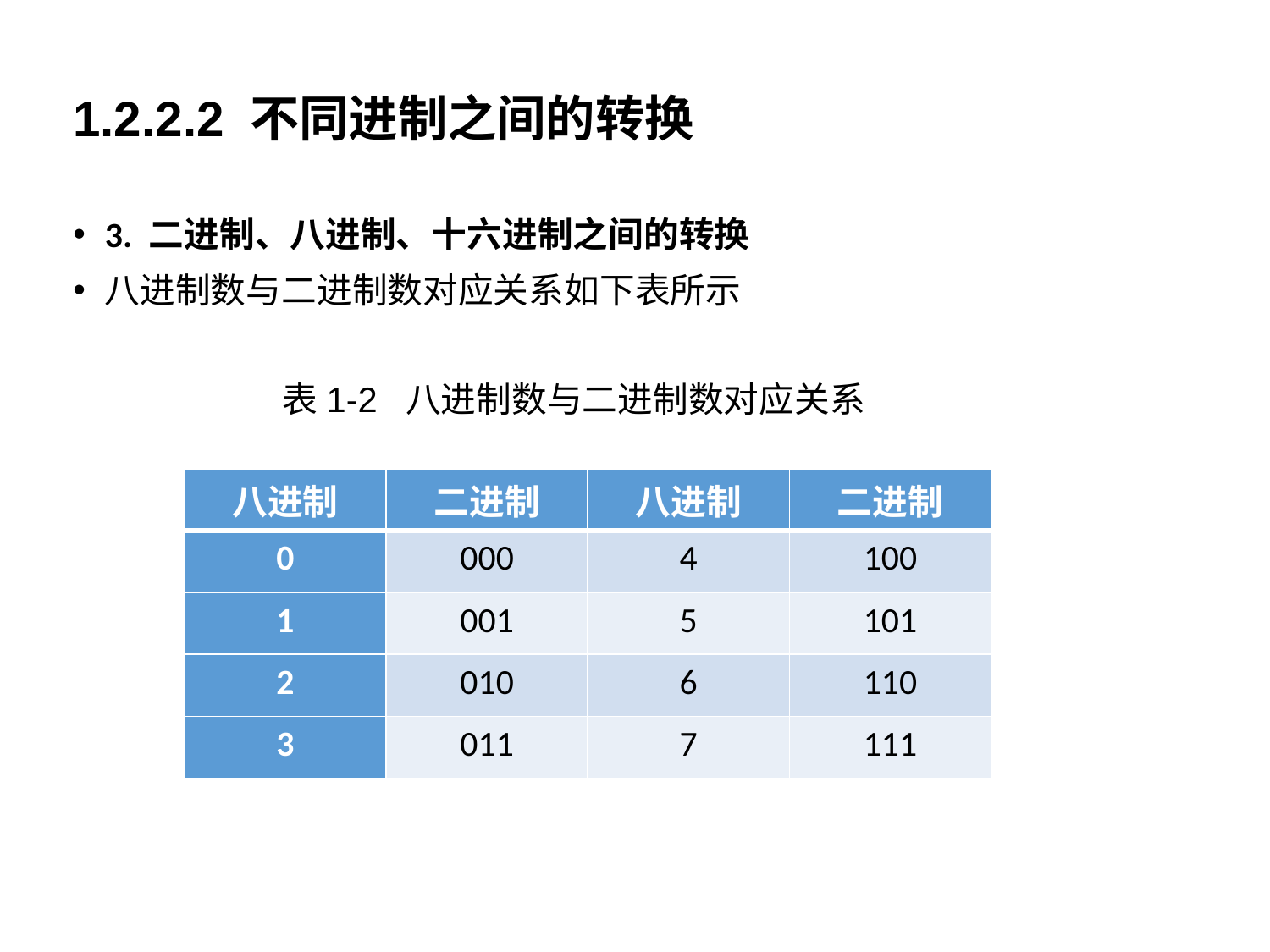

# 1.2.2.2 不同进制之间的转换
3. 二进制、八进制、十六进制之间的转换
八进制数与二进制数对应关系如下表所示
表1-2  八进制数与二进制数对应关系

| 八进制 | 二进制 | 八进制 | 二进制 |
| --- | --- | --- | --- |
| 0 | 000 | 4 | 100 |
| 1 | 001 | 5 | 101 |
| 2 | 010 | 6 | 110 |
| 3 | 011 | 7 | 111 |